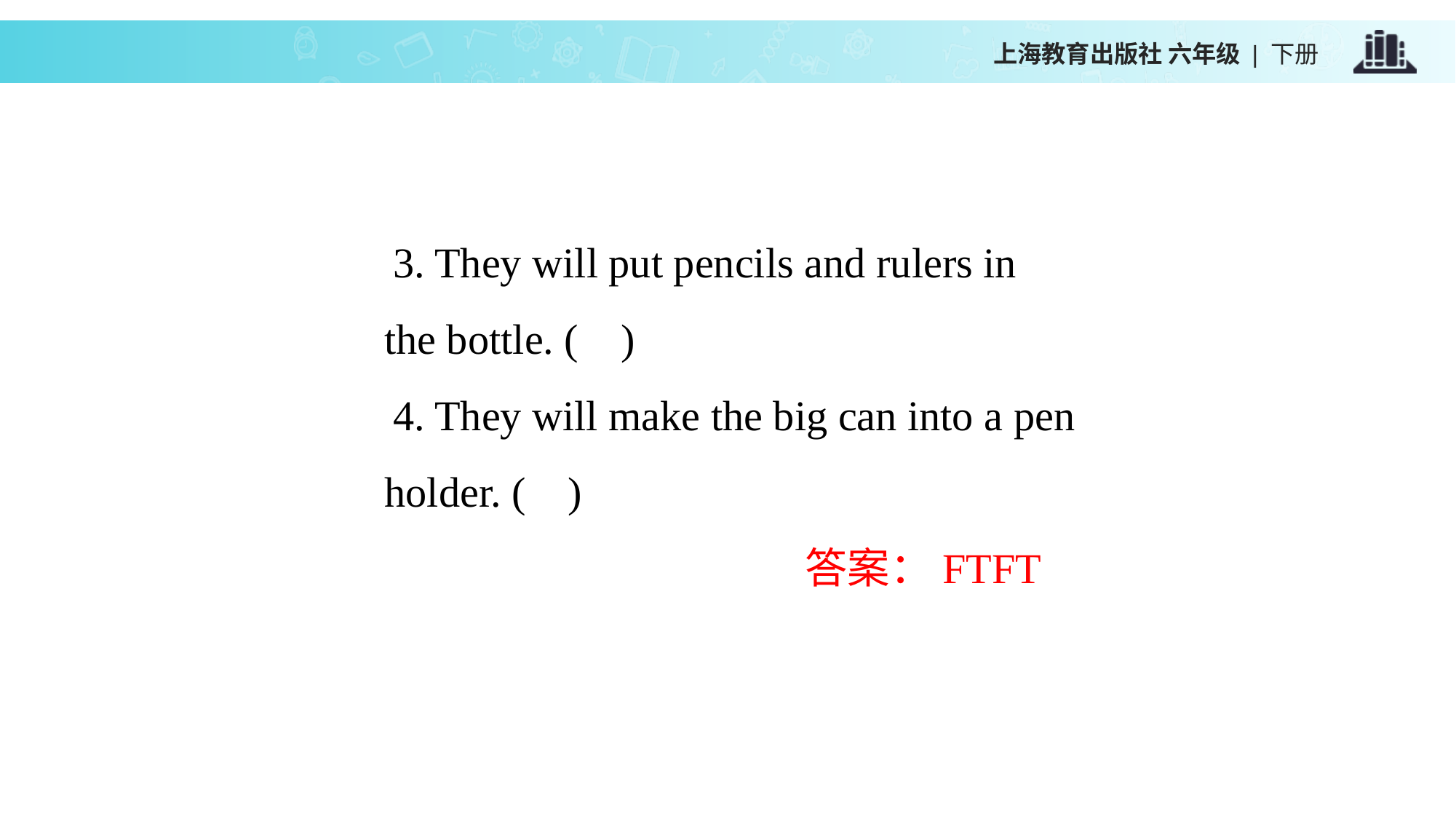

上海教育出版社 六年级 | 下册
. They will put pencils and rulers in
     the bottle. (    )
. They will make the big can into a pen
     holder. (    )
                                                 答案：FTFT